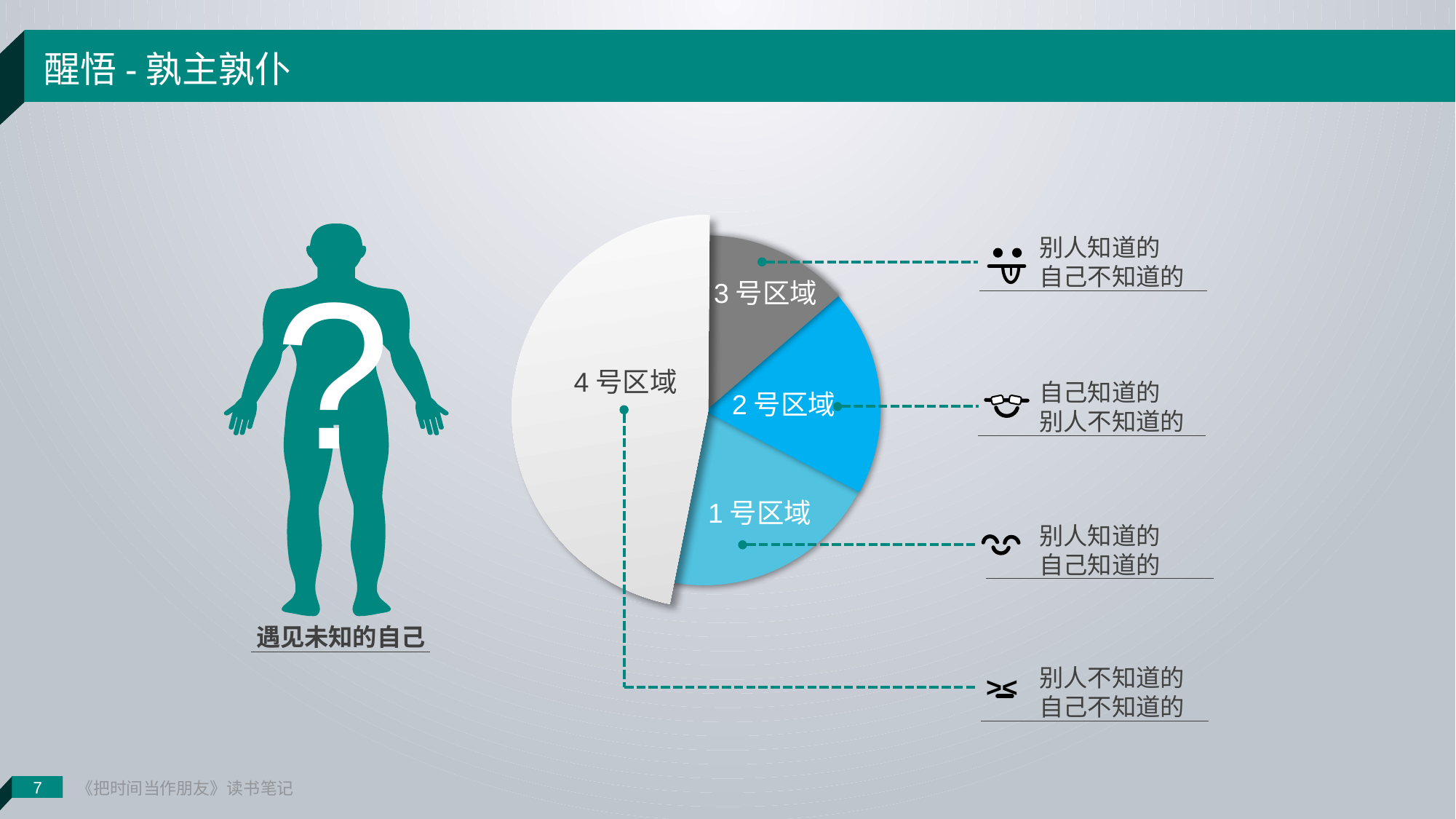

7
《把时间当作朋友》读书笔记

醒悟-孰主孰仆

3号区域
4号区域
2号区域
1号区域

?
别人知道的
自己不知道的

自己知道的
别人不知道的

别人知道的
自己知道的

遇见未知的自己
别人不知道的
自己不知道的
><